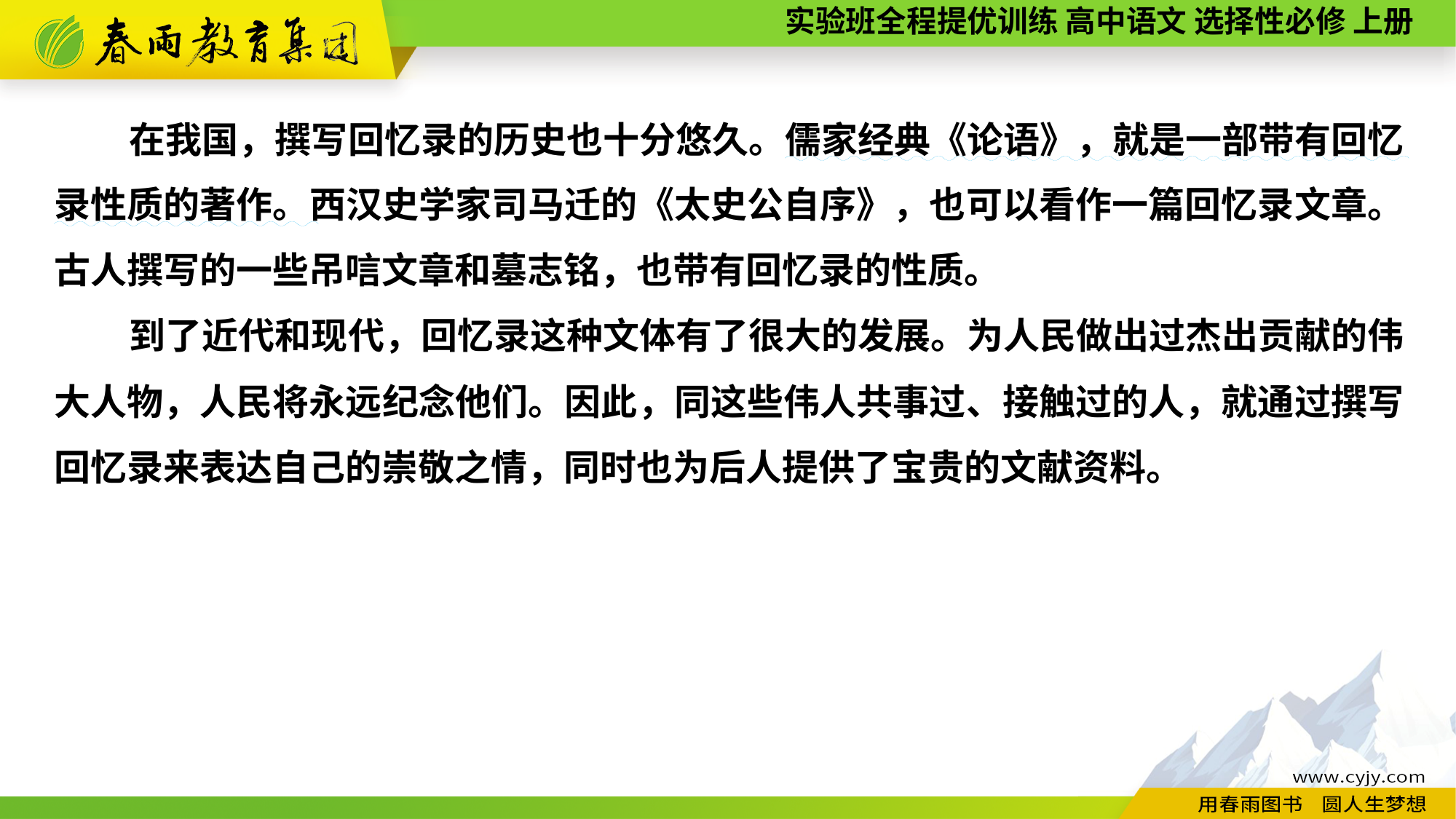

在我国，撰写回忆录的历史也十分悠久。儒家经典《论语》，就是一部带有回忆录性质的著作。西汉史学家司马迁的《太史公自序》，也可以看作一篇回忆录文章。古人撰写的一些吊唁文章和墓志铭，也带有回忆录的性质。
到了近代和现代，回忆录这种文体有了很大的发展。为人民做出过杰出贡献的伟大人物，人民将永远纪念他们。因此，同这些伟人共事过、接触过的人，就通过撰写回忆录来表达自己的崇敬之情，同时也为后人提供了宝贵的文献资料。